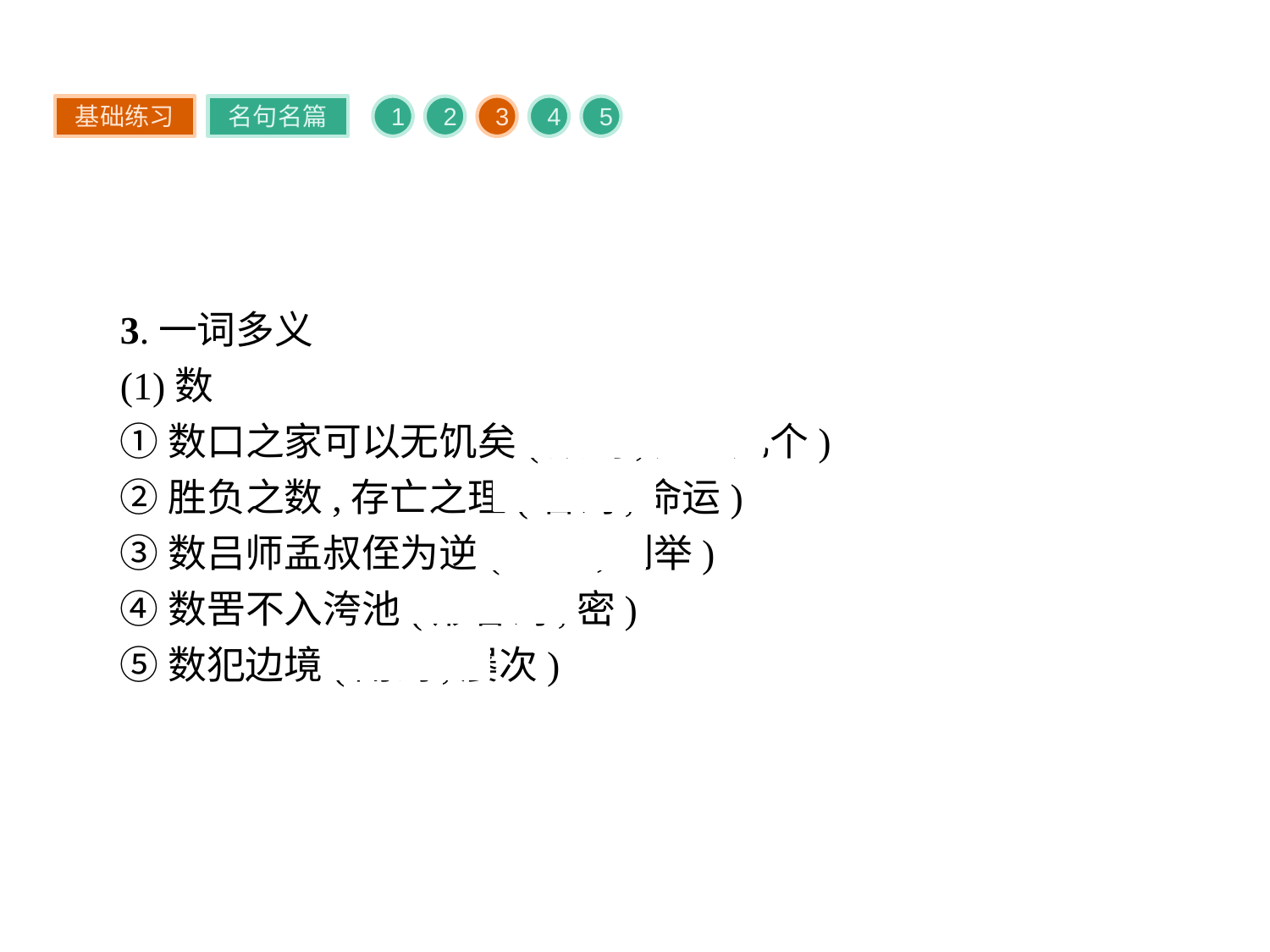

基础练习
名句名篇
1
2
3
4
5
3.一词多义
(1)数
①数口之家可以无饥矣(数词,几、几个)
②胜负之数,存亡之理(名词,命运)
③数吕师孟叔侄为逆(动词,列举)
④数罟不入洿池(形容词,密)
⑤数犯边境(副词,屡次)